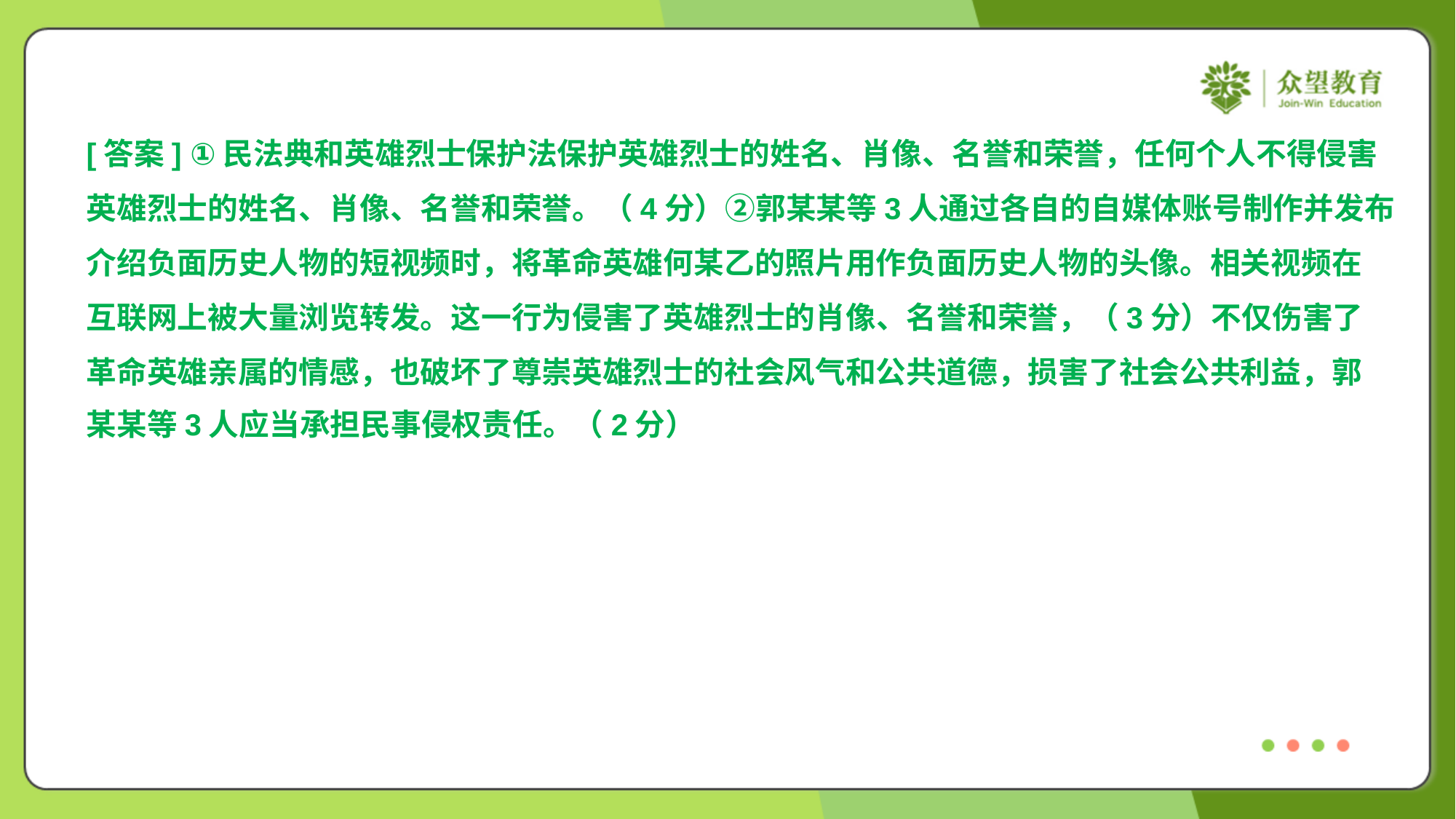

[答案] ①民法典和英雄烈士保护法保护英雄烈士的姓名、肖像、名誉和荣誉，任何个人不得侵害
英雄烈士的姓名、肖像、名誉和荣誉。（4分）②郭某某等3人通过各自的自媒体账号制作并发布
介绍负面历史人物的短视频时，将革命英雄何某乙的照片用作负面历史人物的头像。相关视频在
互联网上被大量浏览转发。这一行为侵害了英雄烈士的肖像、名誉和荣誉，（3分）不仅伤害了
革命英雄亲属的情感，也破坏了尊崇英雄烈士的社会风气和公共道德，损害了社会公共利益，郭
某某等3人应当承担民事侵权责任。（2分）